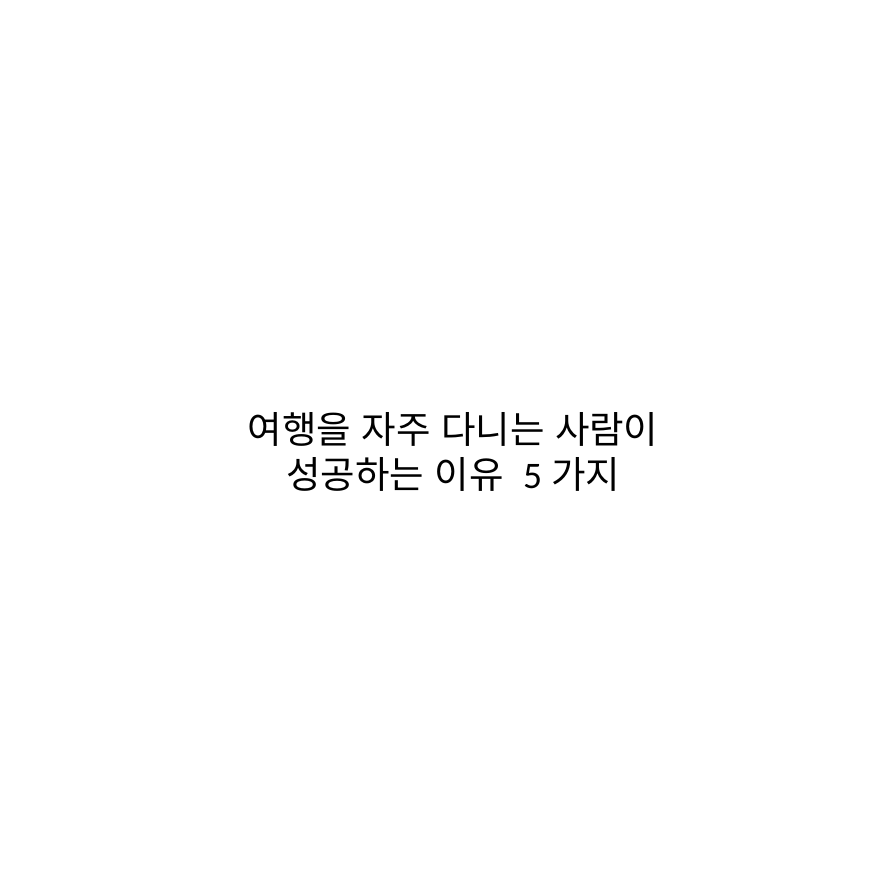

여행을 자주 다니는 사람이
성공하는 이유 5가지